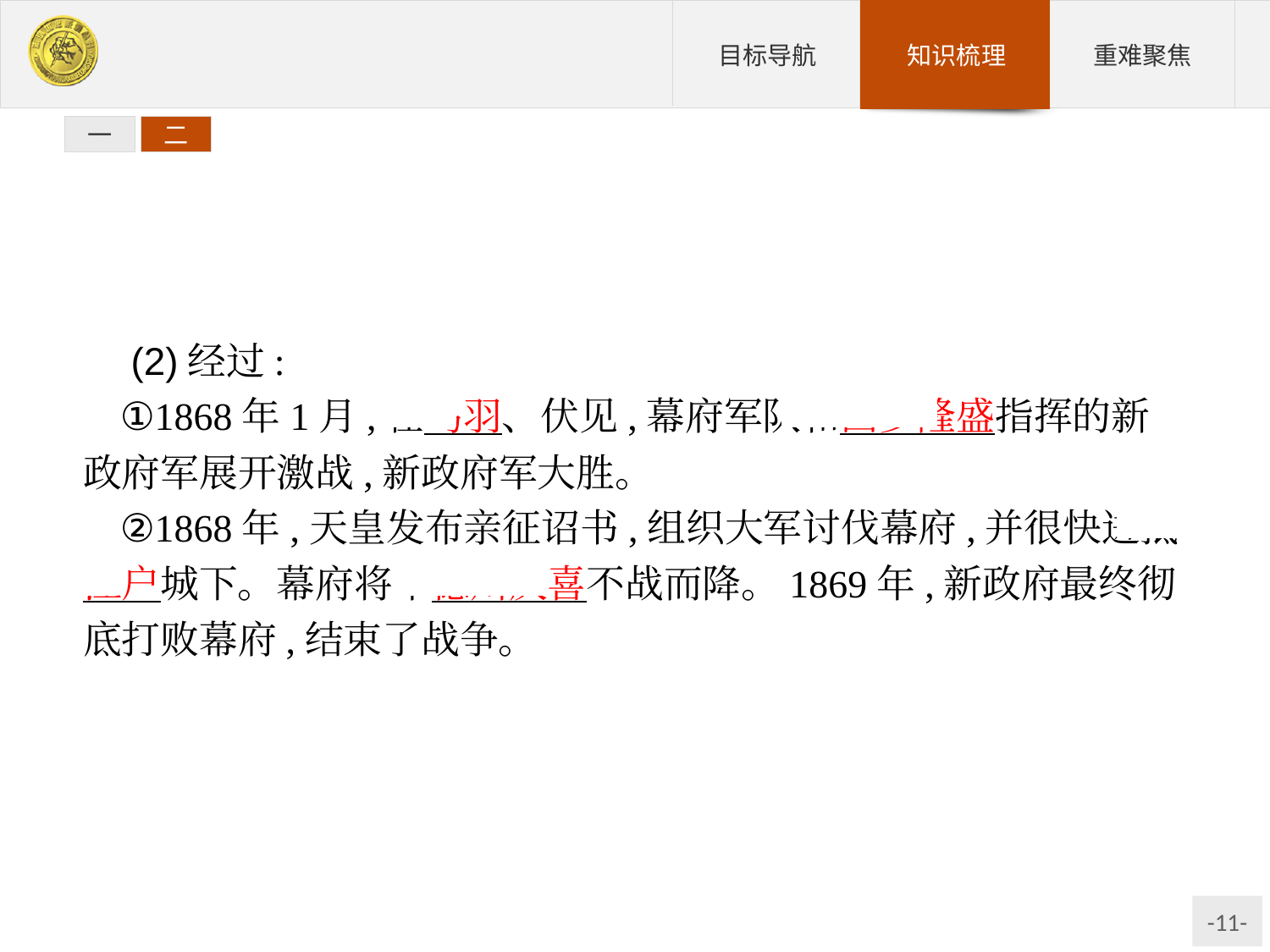

一
二
 (2)经过:
①1868年1月,在鸟羽、伏见,幕府军队和西乡隆盛指挥的新政府军展开激战,新政府军大胜。
②1868年,天皇发布亲征诏书,组织大军讨伐幕府,并很快进抵江户城下。幕府将军德川庆喜不战而降。1869年,新政府最终彻底打败幕府,结束了战争。